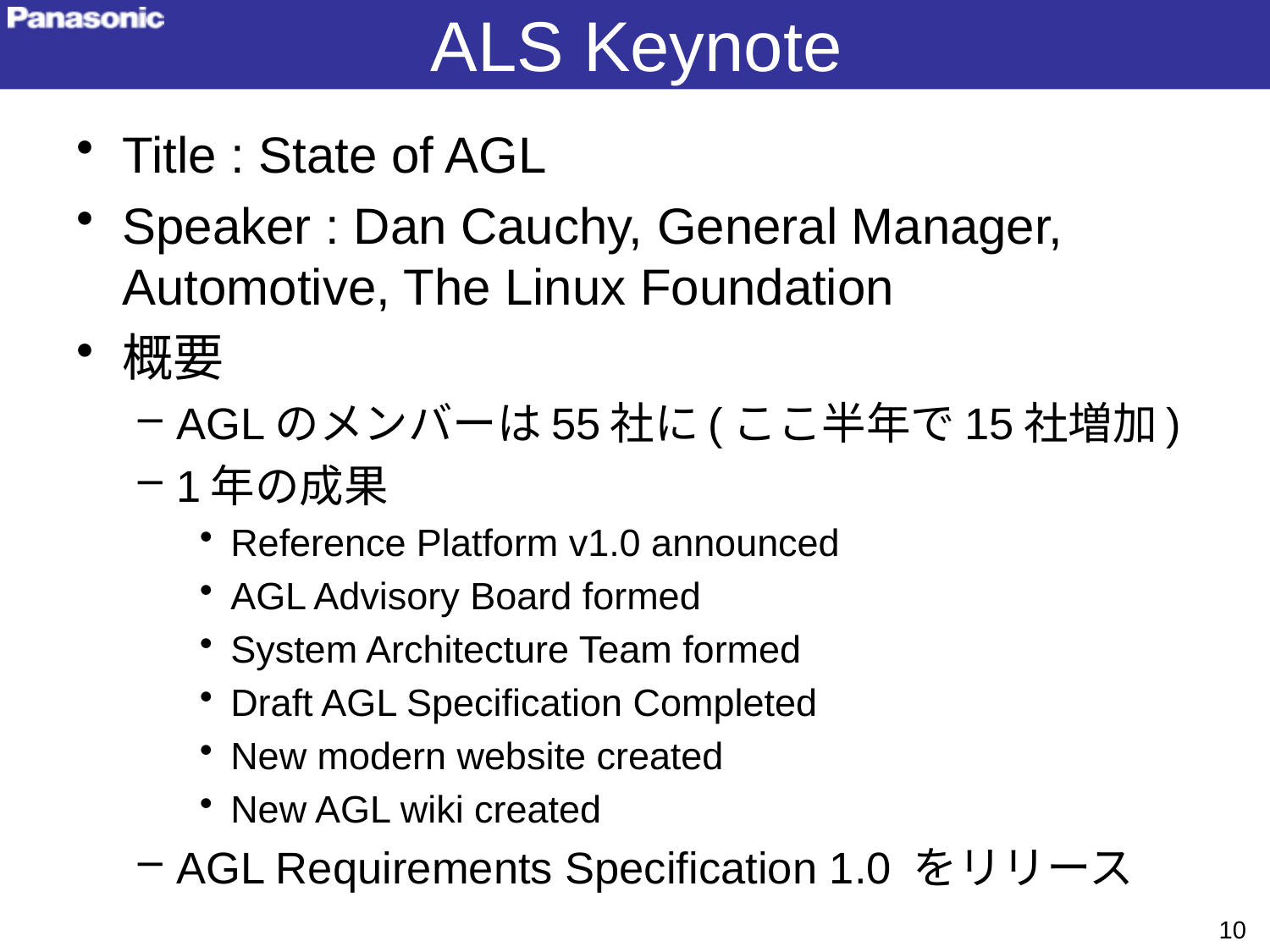

# ALS Keynote
Title : State of AGL
Speaker : Dan Cauchy, General Manager, Automotive, The Linux Foundation
概要
AGLのメンバーは55社に(ここ半年で15社増加)
1年の成果
Reference Platform v1.0 announced
AGL Advisory Board formed
System Architecture Team formed
Draft AGL Specification Completed
New modern website created
New AGL wiki created
AGL Requirements Specification 1.0 をリリース
10